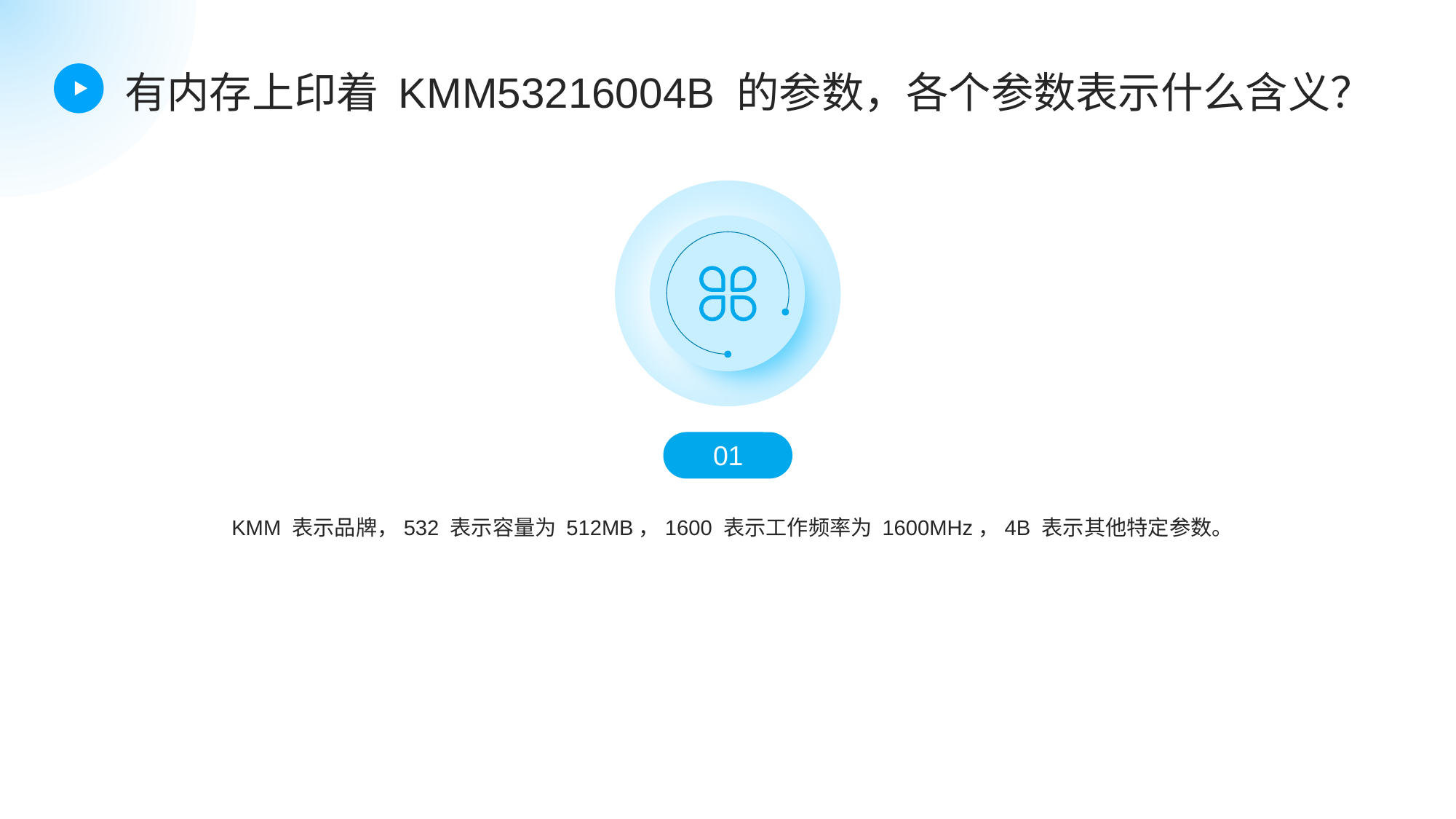

有内存上印着 KMM53216004B 的参数，各个参数表示什么含义？

01
KMM 表示品牌，532 表示容量为 512MB，1600 表示工作频率为 1600MHz，4B 表示其他特定参数。